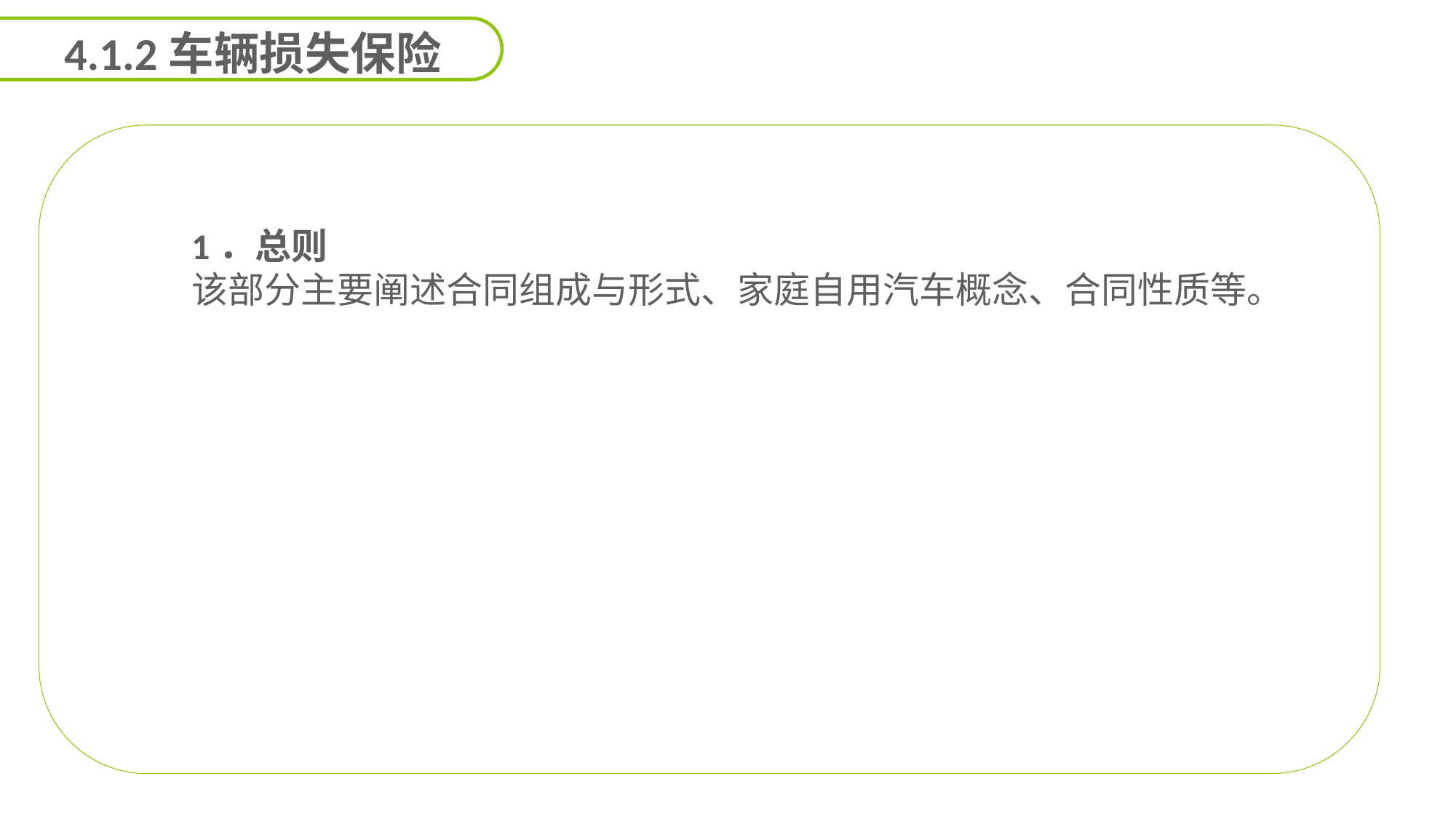

4.1.2车辆损失保险

能力
目标
1．总则
该部分主要阐述合同组成与形式、家庭自用汽车概念、合同性质等。

延迟符